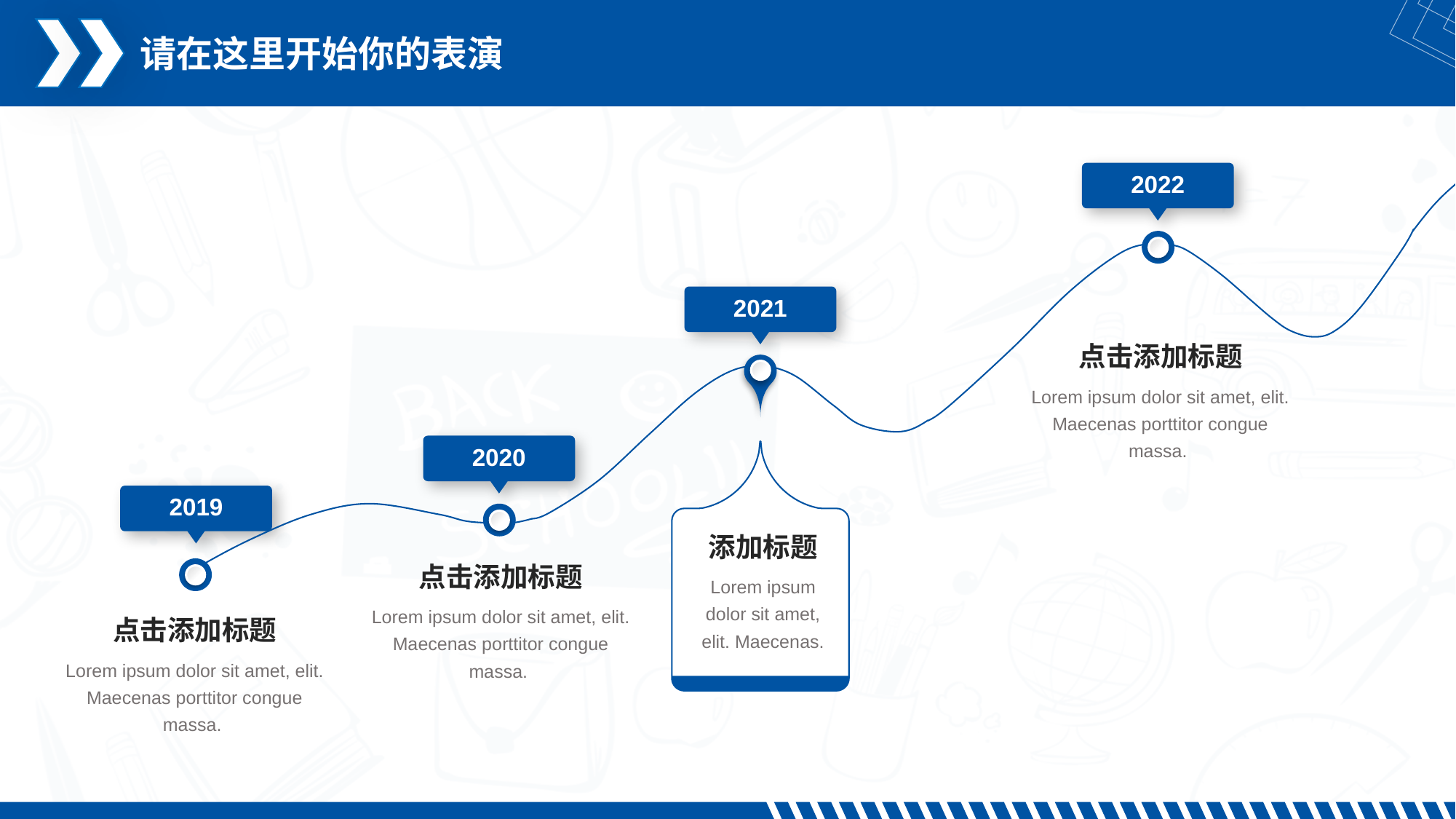

请在这里开始你的表演

2022

2021
点击添加标题

Lorem ipsum dolor sit amet, elit. Maecenas porttitor congue massa.

2020

2019

添加标题
点击添加标题

Lorem ipsum dolor sit amet, elit. Maecenas.
Lorem ipsum dolor sit amet, elit. Maecenas porttitor congue massa.
点击添加标题
Lorem ipsum dolor sit amet, elit. Maecenas porttitor congue massa.